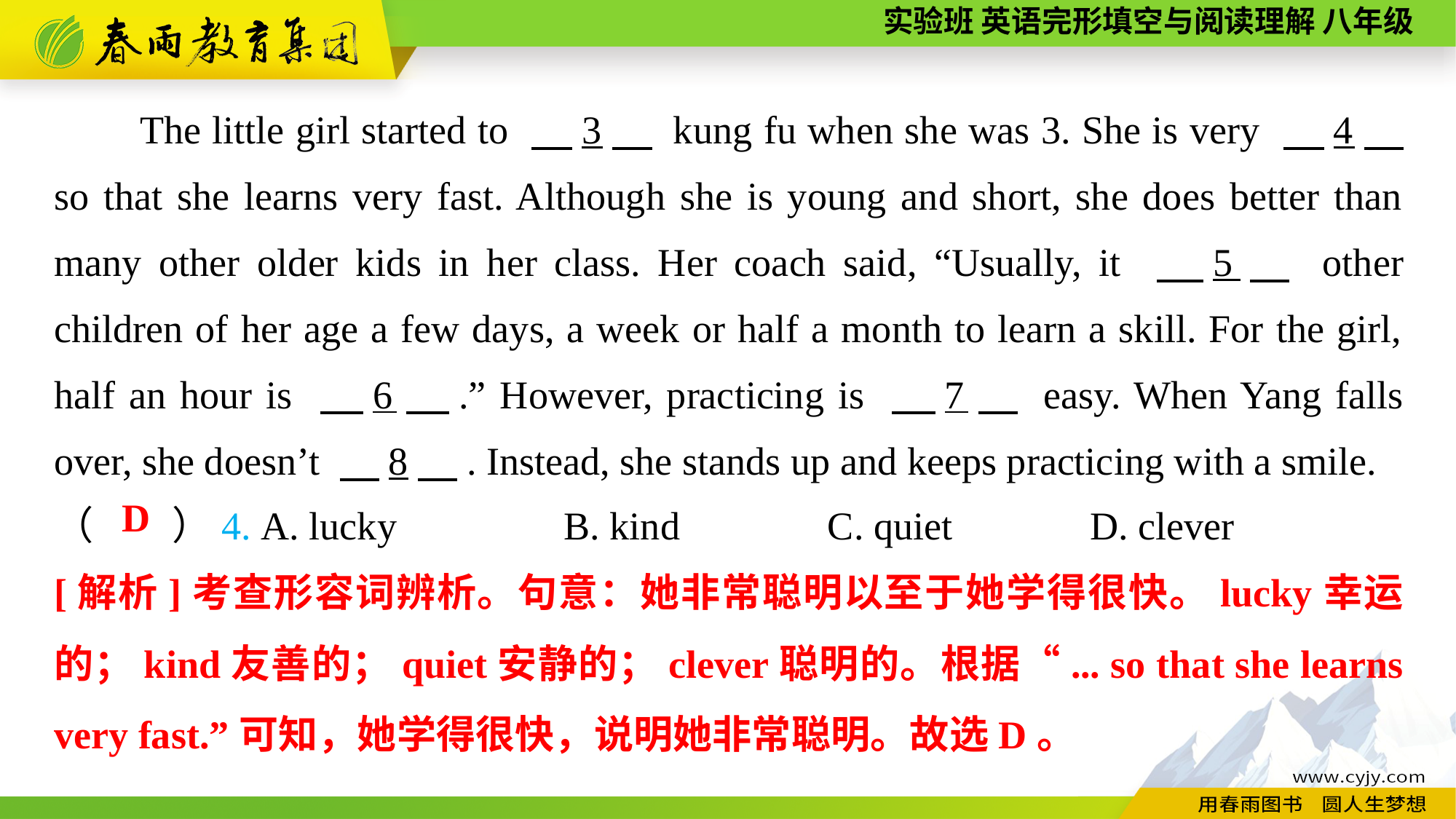

The little girl started to 　3　 kung fu when she was 3. She is very 　4　 so that she learns very fast. Although she is young and short, she does better than many other older kids in her class. Her coach said, “Usually, it 　5　 other children of her age a few days, a week or half a month to learn a skill. For the girl, half an hour is 　6　.” However, practicing is 　7　 easy. When Yang falls over, she doesn’t 　8　. Instead, she stands up and keeps practicing with a smile.
（　　）4. A. lucky                 B. kind               C. quiet              D. clever
D
[解析]考查形容词辨析。句意：她非常聪明以至于她学得很快。lucky幸运的；kind友善的；quiet安静的；clever聪明的。根据“... so that she learns very fast.”可知，她学得很快，说明她非常聪明。故选D。